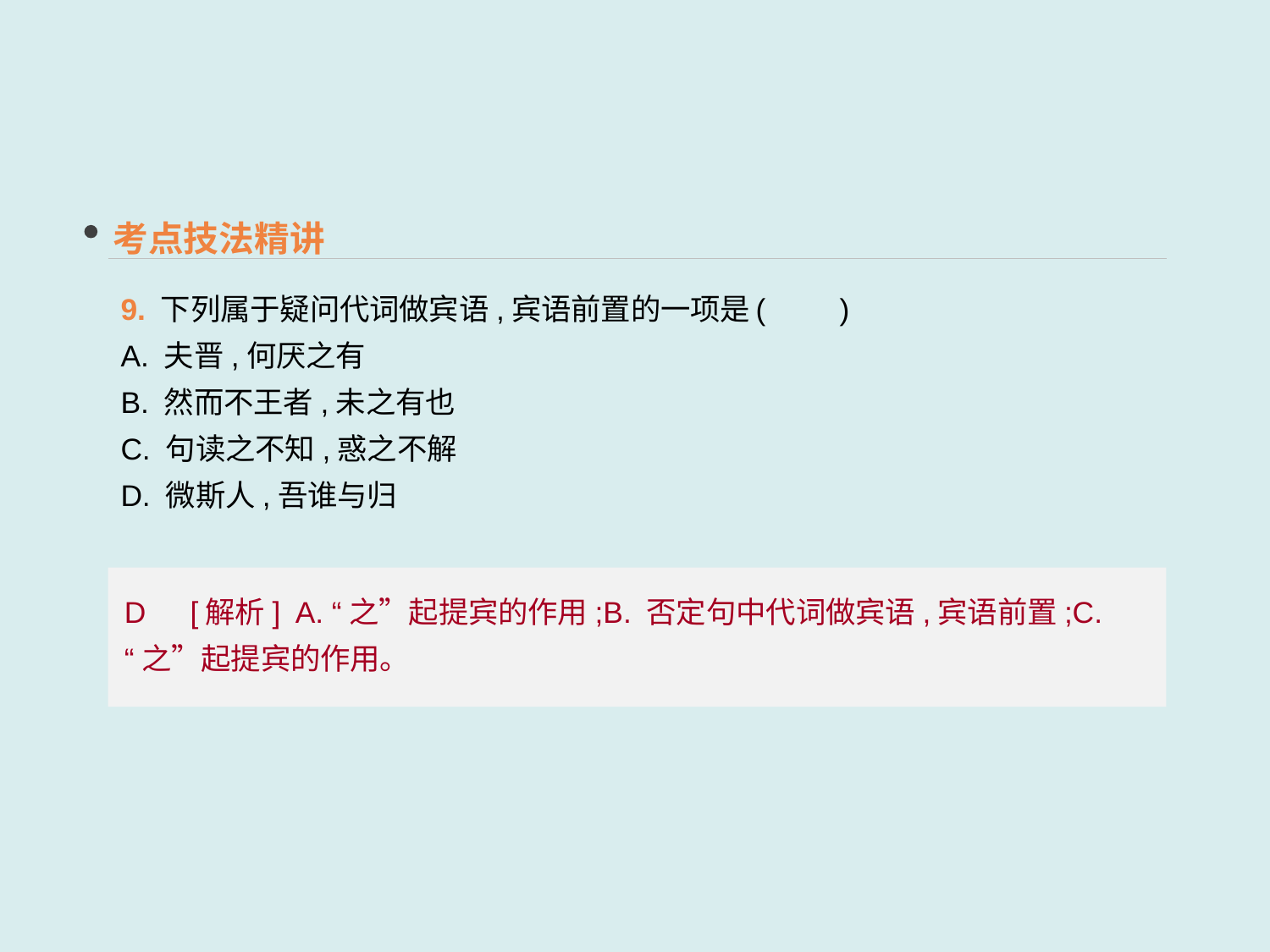

考点技法精讲

9. 下列属于疑问代词做宾语,宾语前置的一项是	(　　)
A. 夫晋,何厌之有
B. 然而不王者,未之有也
C. 句读之不知,惑之不解
D. 微斯人,吾谁与归

D　[解析]  A. “之”起提宾的作用;B. 否定句中代词做宾语,宾语前置;C. “之”起提宾的作用。